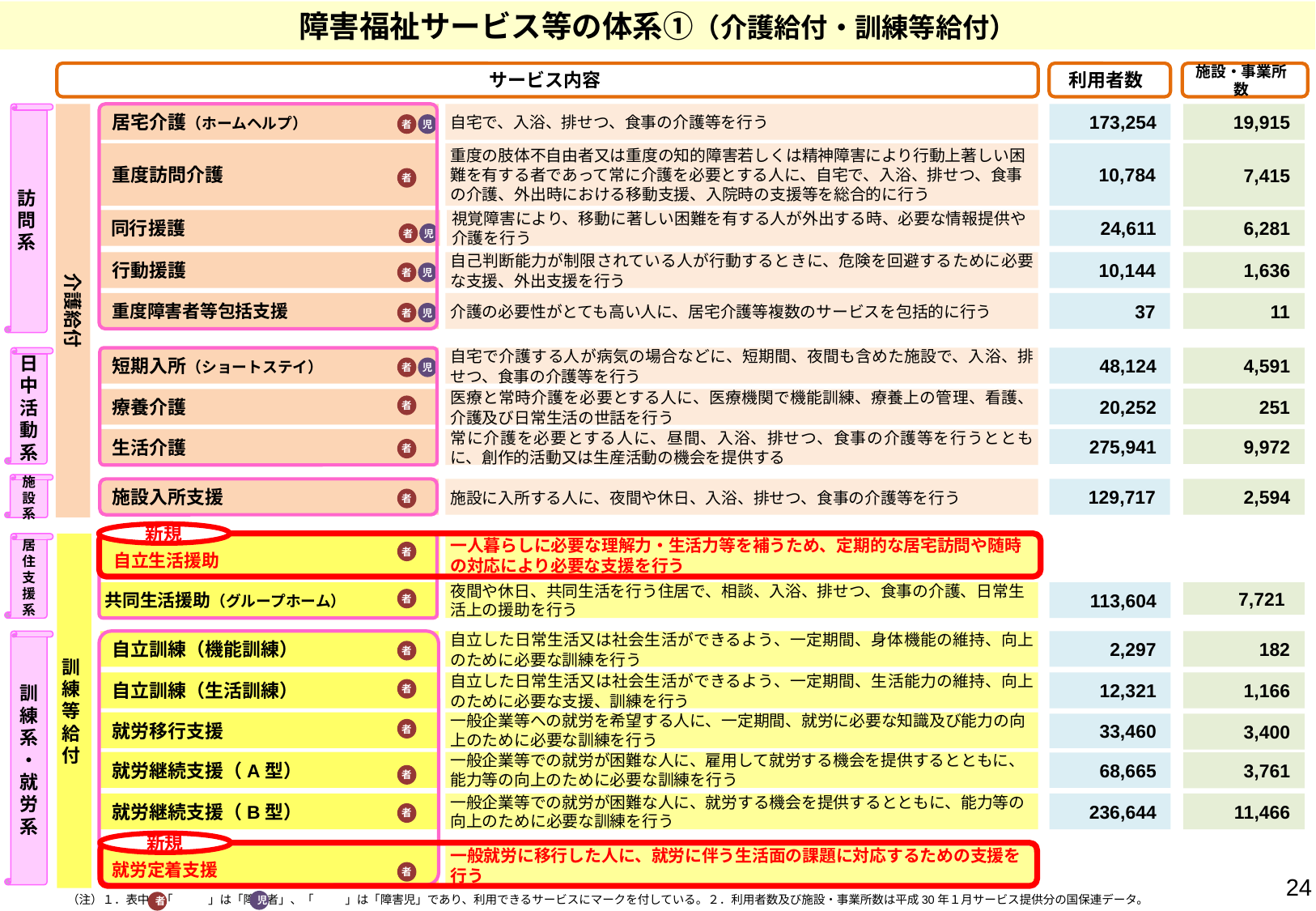

障害福祉サービス等の体系①（介護給付・訓練等給付）
サービス内容
利用者数
施設・事業所数
介護給付
訪
問
系

自宅で、入浴、排せつ、食事の介護等を行う
居宅介護（ホームヘルプ）
173,254
19,915
者
児
重度訪問介護
重度の肢体不自由者又は重度の知的障害若しくは精神障害により行動上著しい困難を有する者であって常に介護を必要とする人に、自宅で、入浴、排せつ、食事の介護、外出時における移動支援、入院時の支援等を総合的に行う
10,784
7,415
者
同行援護
視覚障害により、移動に著しい困難を有する人が外出する時、必要な情報提供や介護を行う
24,611
6,281
者
児
行動援護
自己判断能力が制限されている人が行動するときに、危険を回避するために必要な支援、外出支援を行う
10,144
1,636
者
児
介護の必要性がとても高い人に、居宅介護等複数のサービスを包括的に行う
37
重度障害者等包括支援
11
者
児

短期入所（ショートステイ）
自宅で介護する人が病気の場合などに、短期間、夜間も含めた施設で、入浴、排せつ、食事の介護等を行う
日
中
活
動
系
48,124
4,591
者
児
251
医療と常時介護を必要とする人に、医療機関で機能訓練、療養上の管理、看護、介護及び日常生活の世話を行う
20,252
療養介護
者
275,941
生活介護
常に介護を必要とする人に、昼間、入浴、排せつ、食事の介護等を行うとともに、創作的活動又は生産活動の機会を提供する
9,972
者
施
設
系

施設入所支援
施設に入所する人に、夜間や休日、入浴、排せつ、食事の介護等を行う
129,717
2,594
者
新規
居
住
支
援
系

一人暮らしに必要な理解力・生活力等を補うため、定期的な居宅訪問や随時の対応により必要な支援を行う

訓練等給付

自立生活援助
者
共同生活援助（グループホーム）
夜間や休日、共同生活を行う住居で、相談、入浴、排せつ、食事の介護、日常生活上の援助を行う
113,604
7,721
者
182
訓
練
系
・
就
労
系

自立訓練（機能訓練）
自立した日常生活又は社会生活ができるよう、一定期間、身体機能の維持、向上のために必要な訓練を行う
2,297
者
自立訓練（生活訓練）
自立した日常生活又は社会生活ができるよう、一定期間、生活能力の維持、向上のために必要な支援、訓練を行う
12,321
1,166
者
就労移行支援
一般企業等への就労を希望する人に、一定期間、就労に必要な知識及び能力の向上のために必要な訓練を行う
33,460
3,400
者
就労継続支援（A型）
一般企業等での就労が困難な人に、雇用して就労する機会を提供するとともに、能力等の向上のために必要な訓練を行う
68,665
3,761
者
就労継続支援（B型）
一般企業等での就労が困難な人に、就労する機会を提供するとともに、能力等の向上のために必要な訓練を行う
236,644
11,466
者
新規

一般就労に移行した人に、就労に伴う生活面の課題に対応するための支援を行う

就労定着支援
者
24
（注）１．表中の「　　　」は「障害者」、「　　   」は「障害児」であり、利用できるサービスにマークを付している。２．利用者数及び施設・事業所数は平成30年１月サービス提供分の国保連データ。
児
者